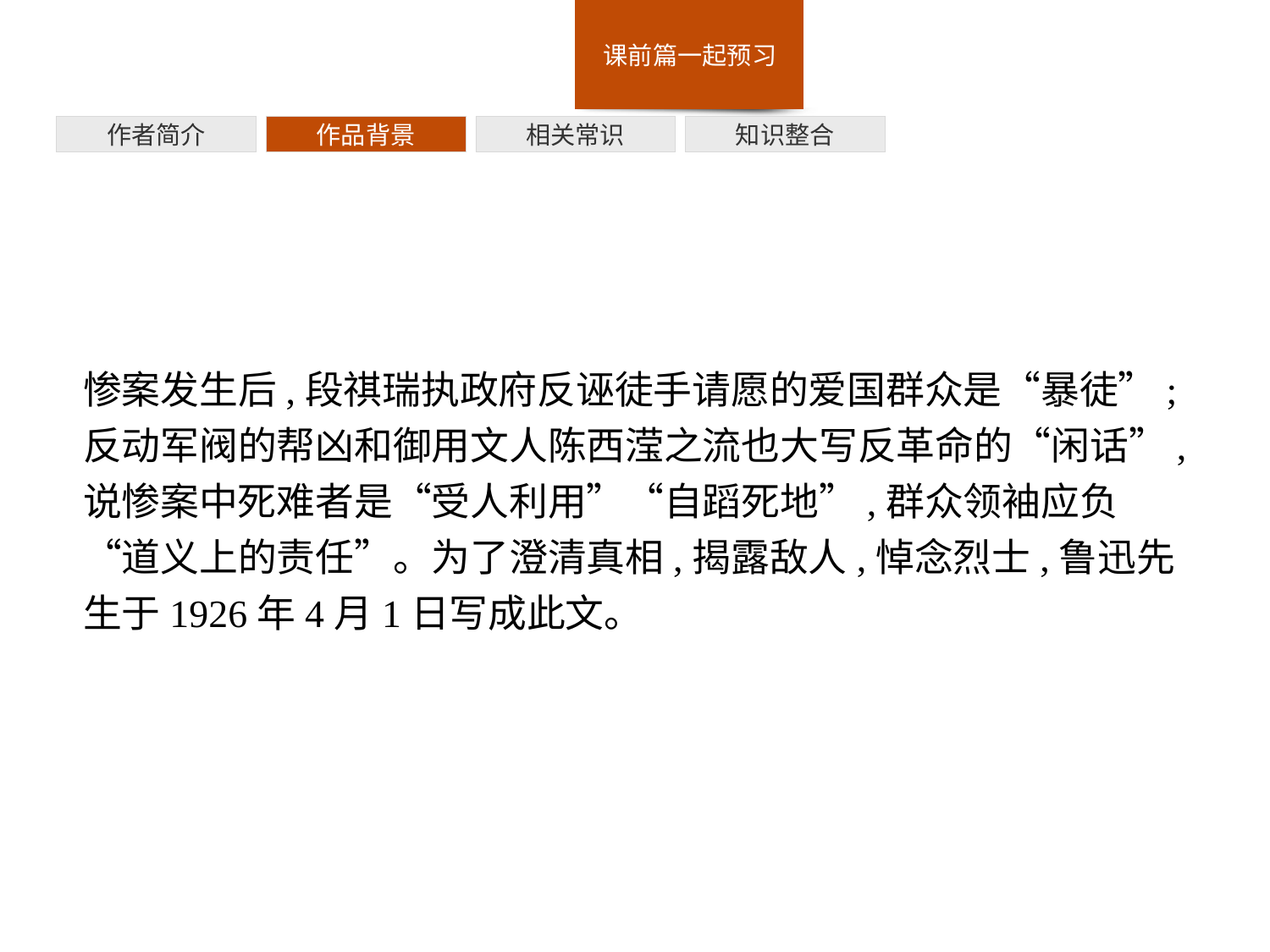

作者简介
作品背景
相关常识
知识整合
惨案发生后,段祺瑞执政府反诬徒手请愿的爱国群众是“暴徒”;反动军阀的帮凶和御用文人陈西滢之流也大写反革命的“闲话”,说惨案中死难者是“受人利用”“自蹈死地”,群众领袖应负“道义上的责任”。为了澄清真相,揭露敌人,悼念烈士,鲁迅先生于1926年4月1日写成此文。